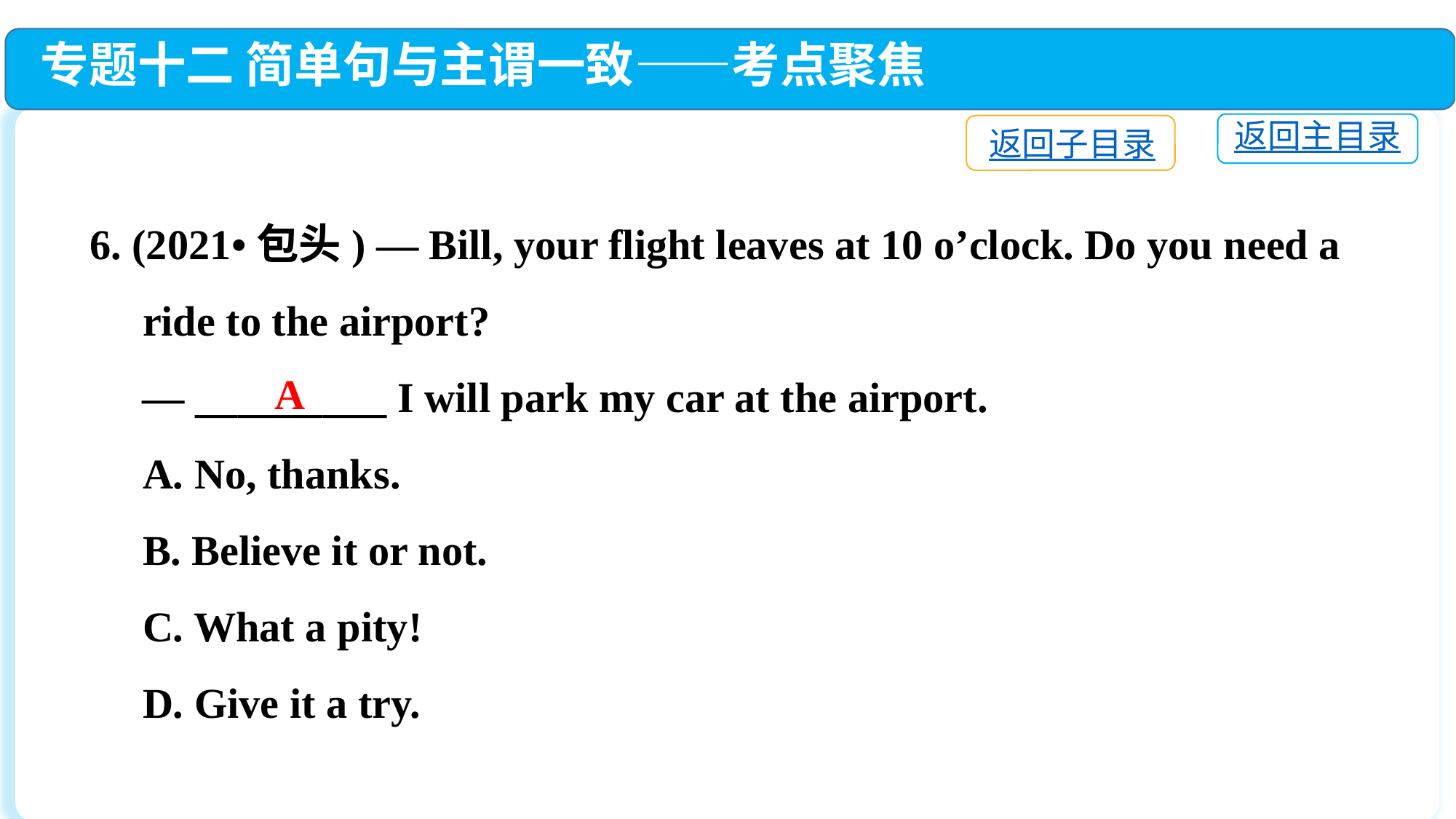

专题十二 简单句与主谓一致——考点聚焦

返回主目录

返回子目录
6. (2021•包头) — Bill, your flight leaves at 10 o’clock. Do you need a
     ride to the airport?
     — _________ I will park my car at the airport.
     A. No, thanks.
     B. Believe it or not.
     C. What a pity!
     D. Give it a try.
A